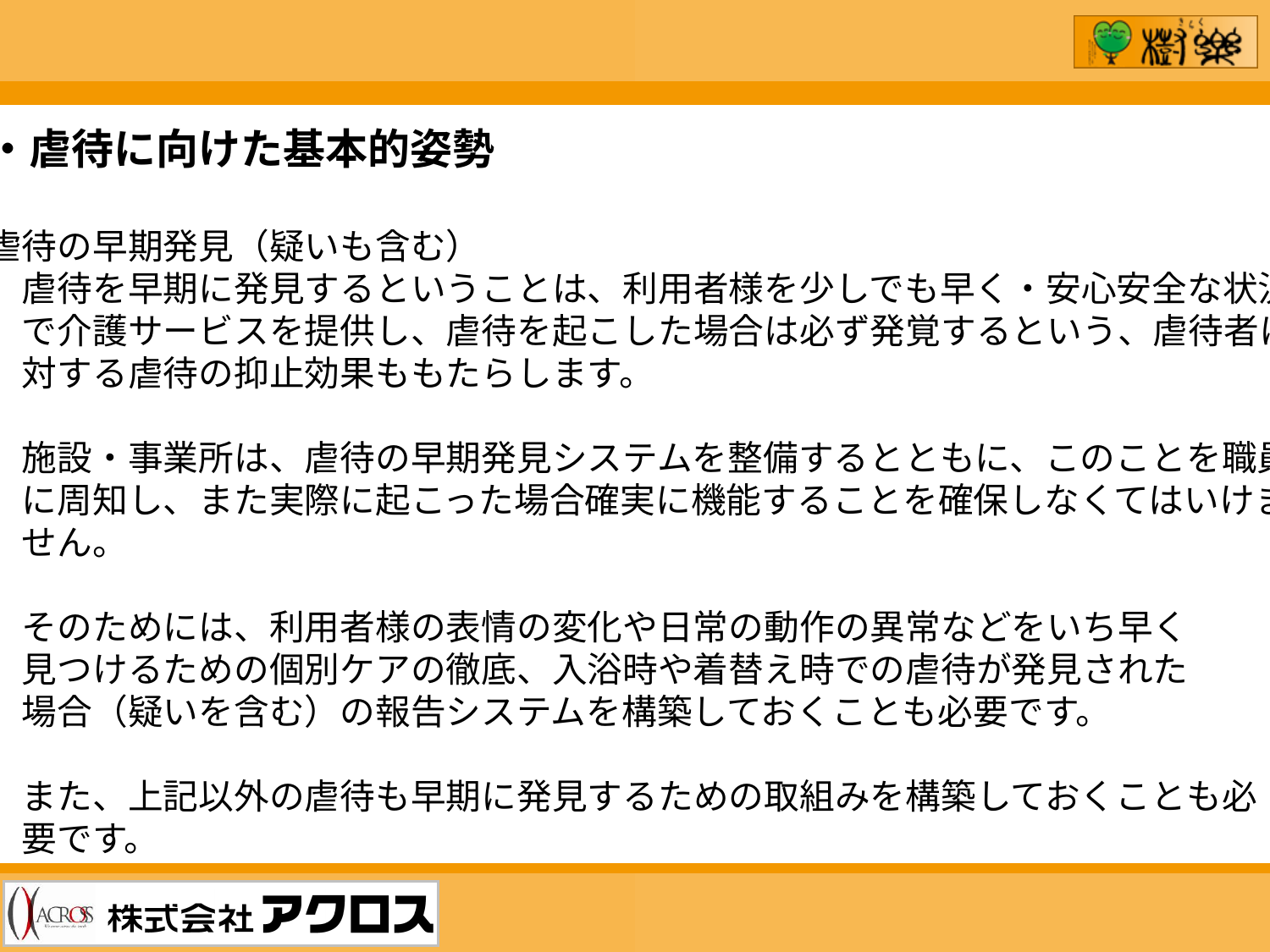

・虐待に向けた基本的姿勢

虐待の早期発見（疑いも含む）
　虐待を早期に発見するということは、利用者様を少しでも早く・安心安全な状況
　で介護サービスを提供し、虐待を起こした場合は必ず発覚するという、虐待者に
　対する虐待の抑止効果ももたらします。

　施設・事業所は、虐待の早期発見システムを整備するとともに、このことを職員
　に周知し、また実際に起こった場合確実に機能することを確保しなくてはいけま
　せん。

　そのためには、利用者様の表情の変化や日常の動作の異常などをいち早く
　見つけるための個別ケアの徹底、入浴時や着替え時での虐待が発見された
　場合（疑いを含む）の報告システムを構築しておくことも必要です。

　また、上記以外の虐待も早期に発見するための取組みを構築しておくことも必
　要です。